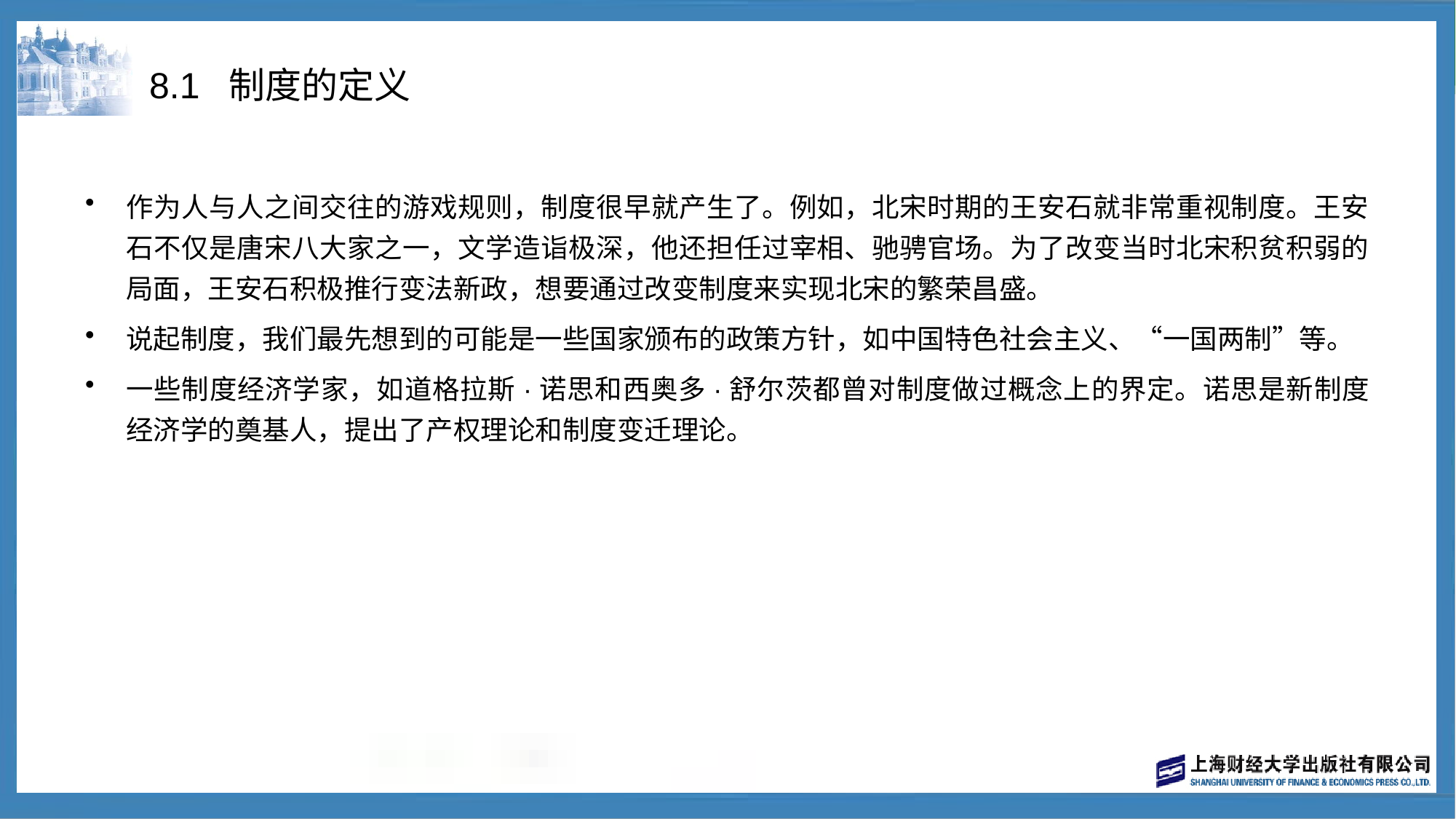

# 8.1  制度的定义
作为人与人之间交往的游戏规则，制度很早就产生了。例如，北宋时期的王安石就非常重视制度。王安石不仅是唐宋八大家之一，文学造诣极深，他还担任过宰相、驰骋官场。为了改变当时北宋积贫积弱的局面，王安石积极推行变法新政，想要通过改变制度来实现北宋的繁荣昌盛。
说起制度，我们最先想到的可能是一些国家颁布的政策方针，如中国特色社会主义、“一国两制”等。
一些制度经济学家，如道格拉斯·诺思和西奥多·舒尔茨都曾对制度做过概念上的界定。诺思是新制度经济学的奠基人，提出了产权理论和制度变迁理论。